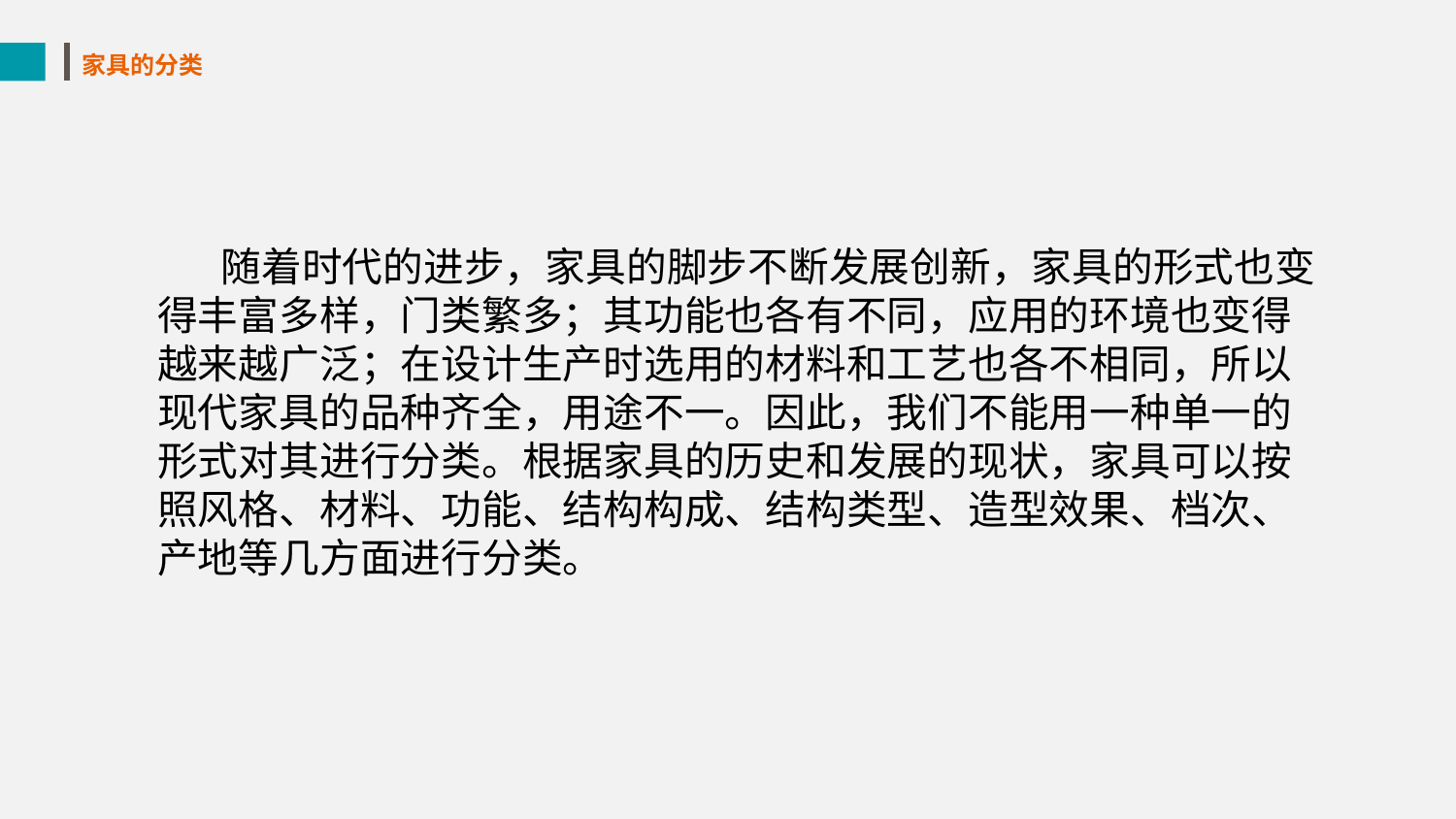

家具的分类
      随着时代的进步，家具的脚步不断发展创新，家具的形式也变得丰富多样，门类繁多；其功能也各有不同，应用的环境也变得越来越广泛；在设计生产时选用的材料和工艺也各不相同，所以现代家具的品种齐全，用途不一。因此，我们不能用一种单一的形式对其进行分类。根据家具的历史和发展的现状，家具可以按照风格、材料、功能、结构构成、结构类型、造型效果、档次、产地等几方面进行分类。